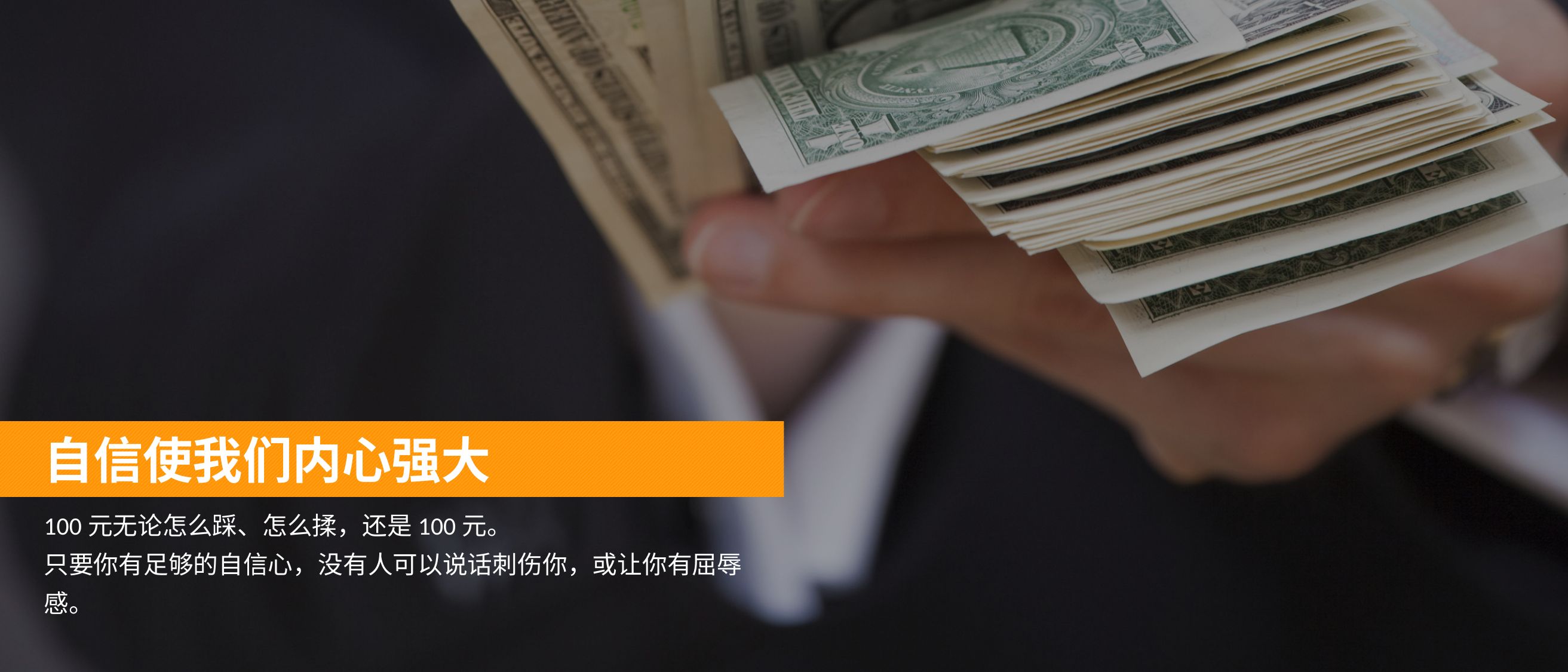

自信使我们内心强大
100元无论怎么踩、怎么揉，还是100元。
只要你有足够的自信心，没有人可以说话刺伤你，或让你有屈辱感。